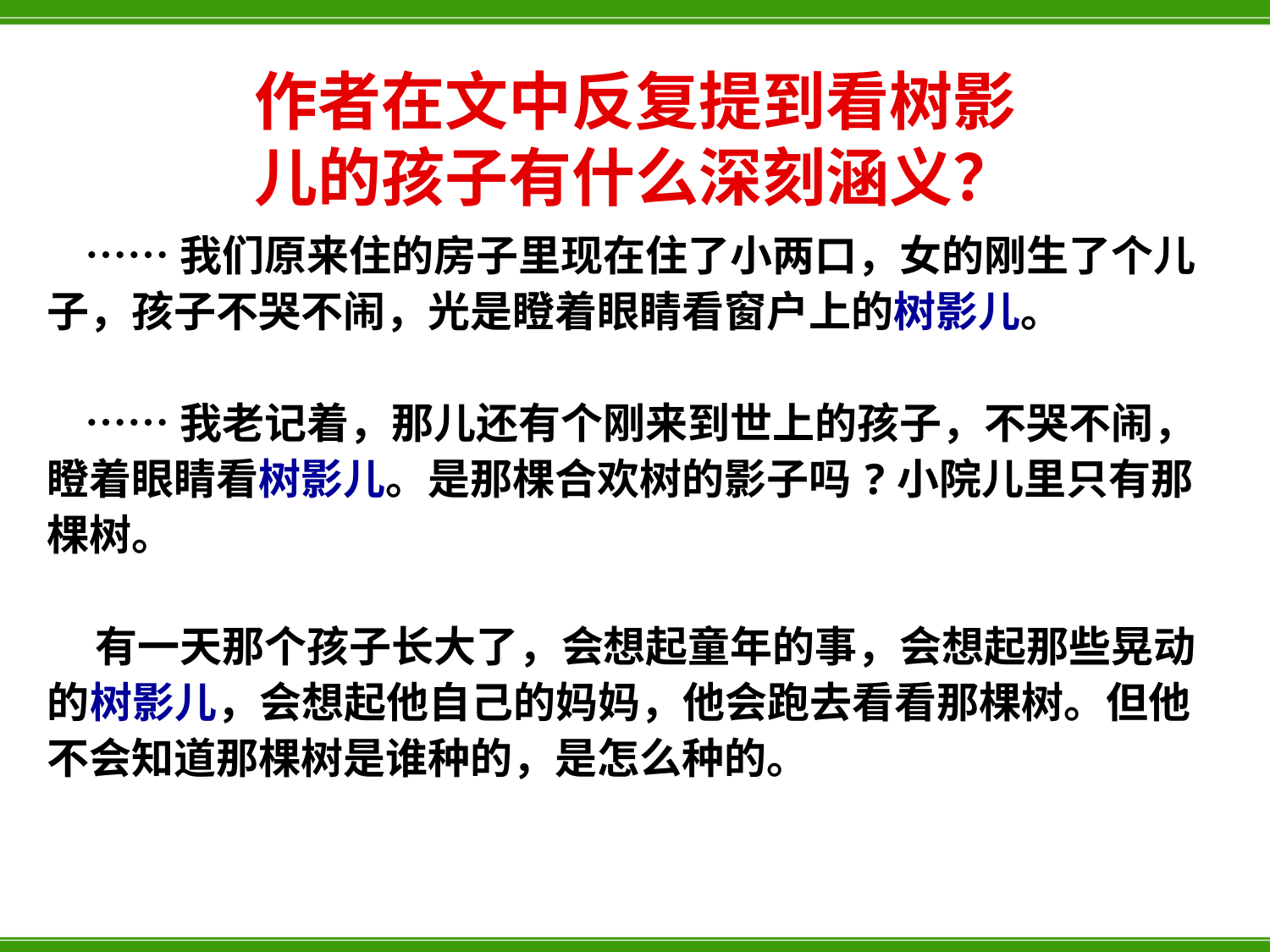

# 作者在文中反复提到看树影儿的孩子有什么深刻涵义？
    ……我们原来住的房子里现在住了小两口，女的刚生了个儿子，孩子不哭不闹，光是瞪着眼睛看窗户上的树影儿。
    ……我老记着，那儿还有个刚来到世上的孩子，不哭不闹，瞪着眼睛看树影儿。是那棵合欢树的影子吗?小院儿里只有那棵树。
    有一天那个孩子长大了，会想起童年的事，会想起那些晃动的树影儿，会想起他自己的妈妈，他会跑去看看那棵树。但他不会知道那棵树是谁种的，是怎么种的。